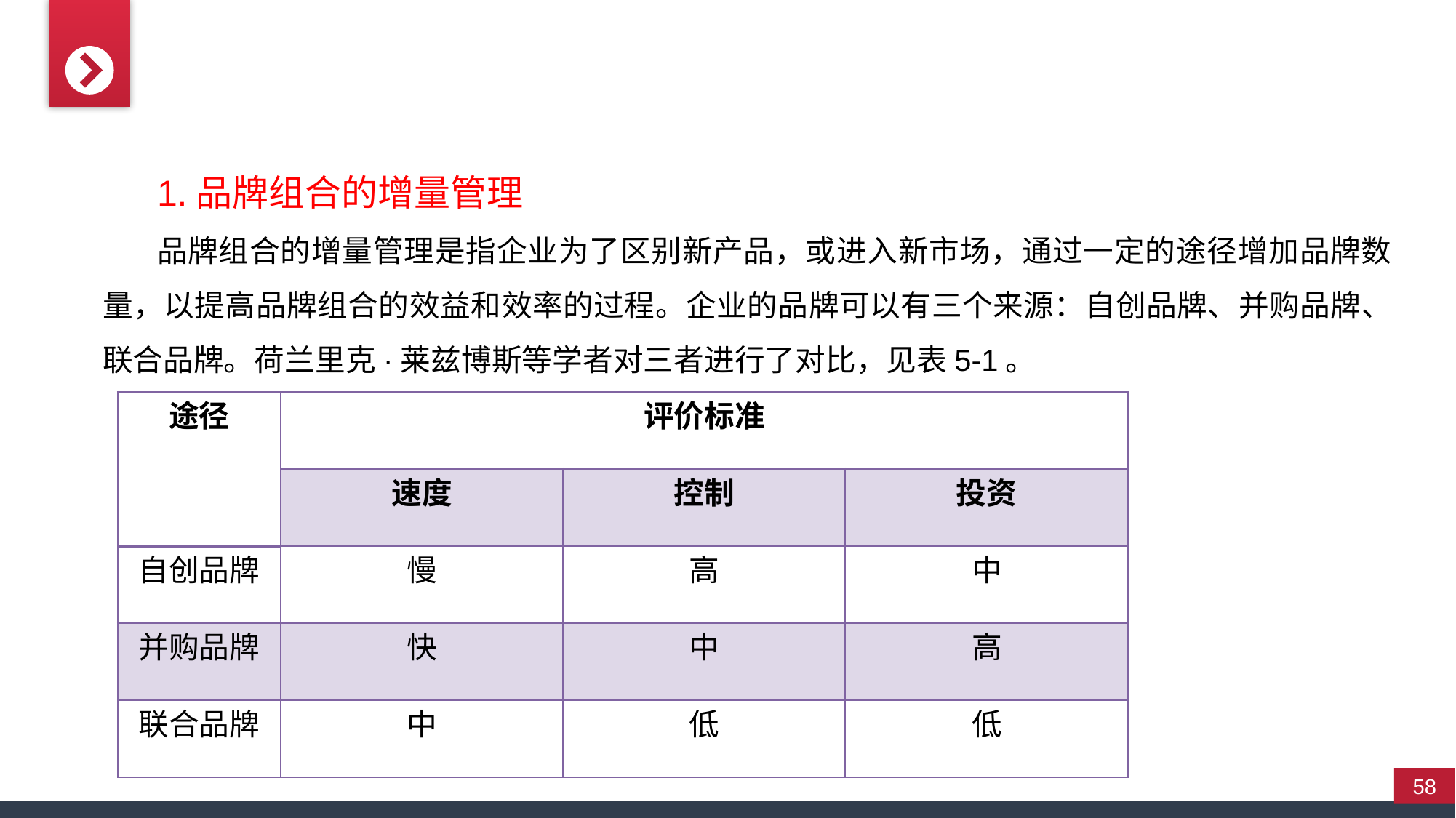

1.品牌组合的增量管理
品牌组合的增量管理是指企业为了区别新产品，或进入新市场，通过一定的途径增加品牌数量，以提高品牌组合的效益和效率的过程。企业的品牌可以有三个来源：自创品牌、并购品牌、联合品牌。荷兰里克·莱兹博斯等学者对三者进行了对比，见表5-1。
| 途径 | 评价标准 |  |  |
| --- | --- | --- | --- |
|  | 速度 | 控制 | 投资 |
| 自创品牌 | 慢 | 高 | 中 |
| 并购品牌 | 快 | 中 | 高 |
| 联合品牌 | 中 | 低 | 低 |